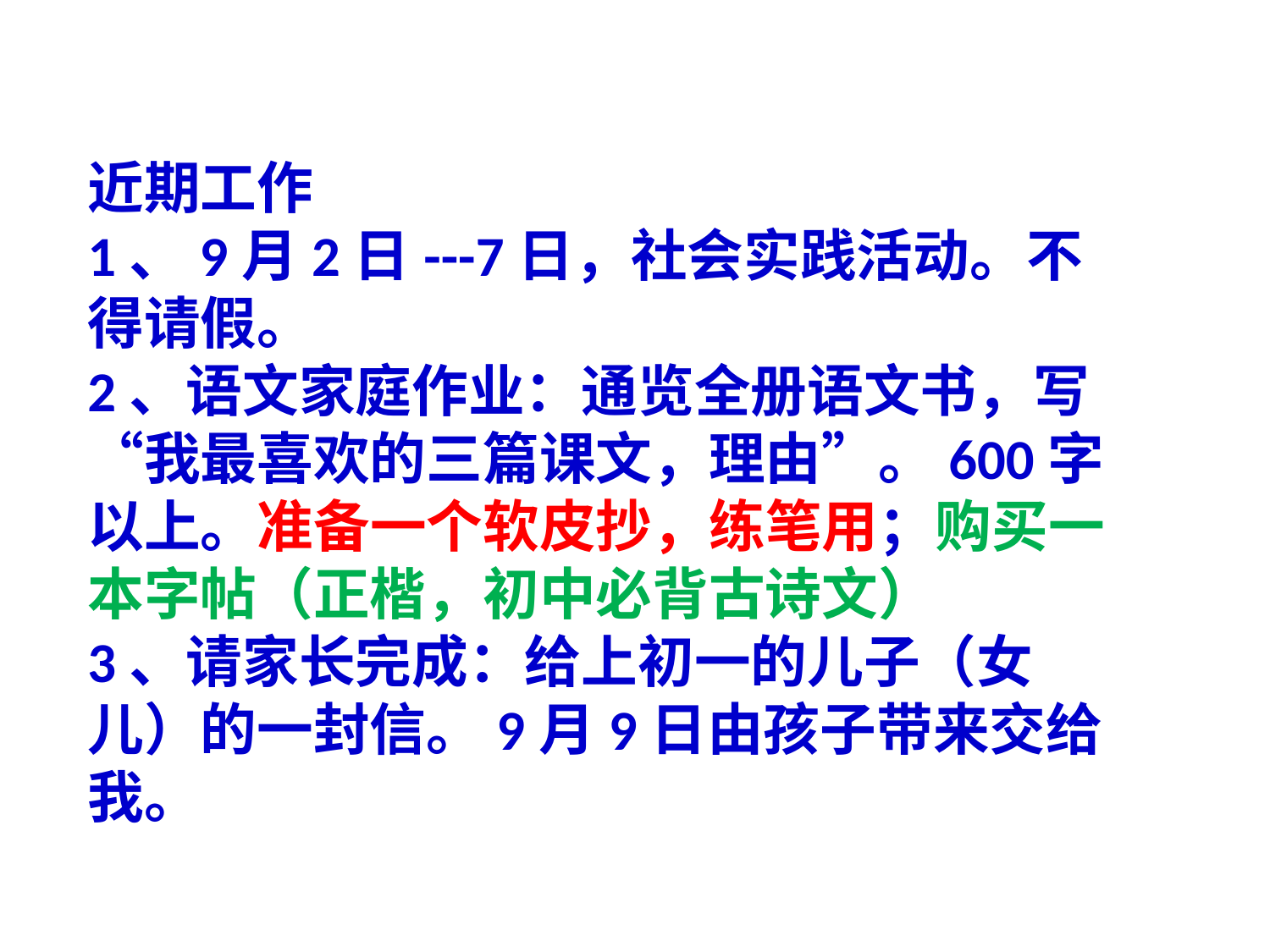

近期工作
1、9月2日---7日，社会实践活动。不得请假。
2、语文家庭作业：通览全册语文书，写“我最喜欢的三篇课文，理由”。600字以上。准备一个软皮抄，练笔用；购买一本字帖（正楷，初中必背古诗文）
3、请家长完成：给上初一的儿子（女儿）的一封信。9月9日由孩子带来交给我。